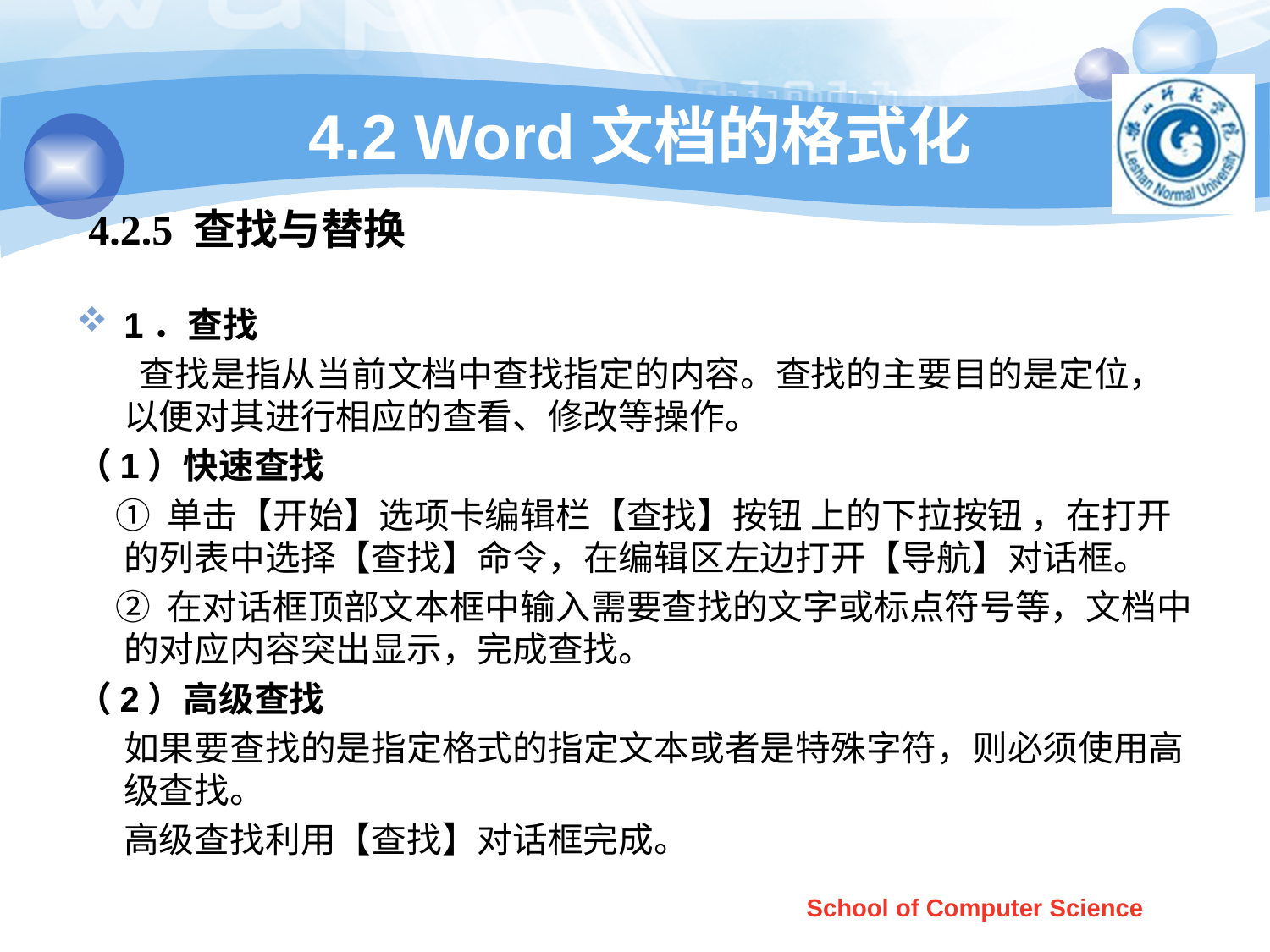

# 4.2 Word文档的格式化
4.2.5 查找与替换
1．查找
       查找是指从当前文档中查找指定的内容。查找的主要目的是定位，以便对其进行相应的查看、修改等操作。
（1）快速查找
     ① 单击【开始】选项卡编辑栏【查找】按钮 上的下拉按钮 ，在打开的列表中选择【查找】命令，在编辑区左边打开【导航】对话框。
     ② 在对话框顶部文本框中输入需要查找的文字或标点符号等，文档中的对应内容突出显示，完成查找。
（2）高级查找
     如果要查找的是指定格式的指定文本或者是特殊字符，则必须使用高级查找。
     高级查找利用【查找】对话框完成。

School of Computer Science